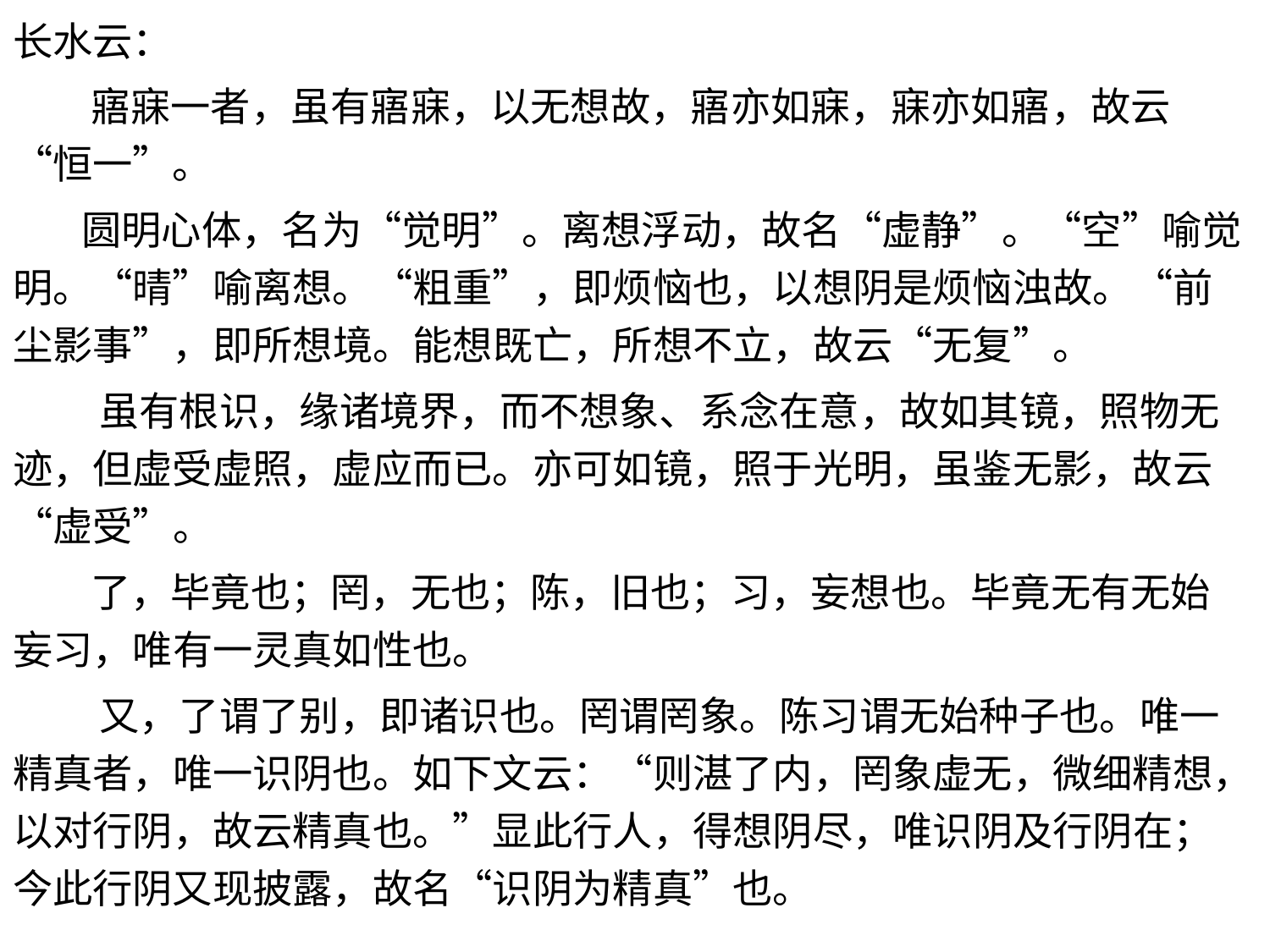

长水云：
        寤寐一者，虽有寤寐，以无想故，寤亦如寐，寐亦如寤，故云“恒一”。
       圆明心体，名为“觉明”。离想浮动，故名“虚静”。“空”喻觉明。“晴”喻离想。“粗重”，即烦恼也，以想阴是烦恼浊故。“前尘影事”，即所想境。能想既亡，所想不立，故云“无复”。
         虽有根识，缘诸境界，而不想象、系念在意，故如其镜，照物无迹，但虚受虚照，虚应而已。亦可如镜，照于光明，虽鉴无影，故云“虚受”。
        了，毕竟也；罔，无也；陈，旧也；习，妄想也。毕竟无有无始妄习，唯有一灵真如性也。
         又，了谓了别，即诸识也。罔谓罔象。陈习谓无始种子也。唯一精真者，唯一识阴也。如下文云：“则湛了内，罔象虚无，微细精想，以对行阴，故云精真也。”显此行人，得想阴尽，唯识阴及行阴在；今此行阴又现披露，故名“识阴为精真”也。